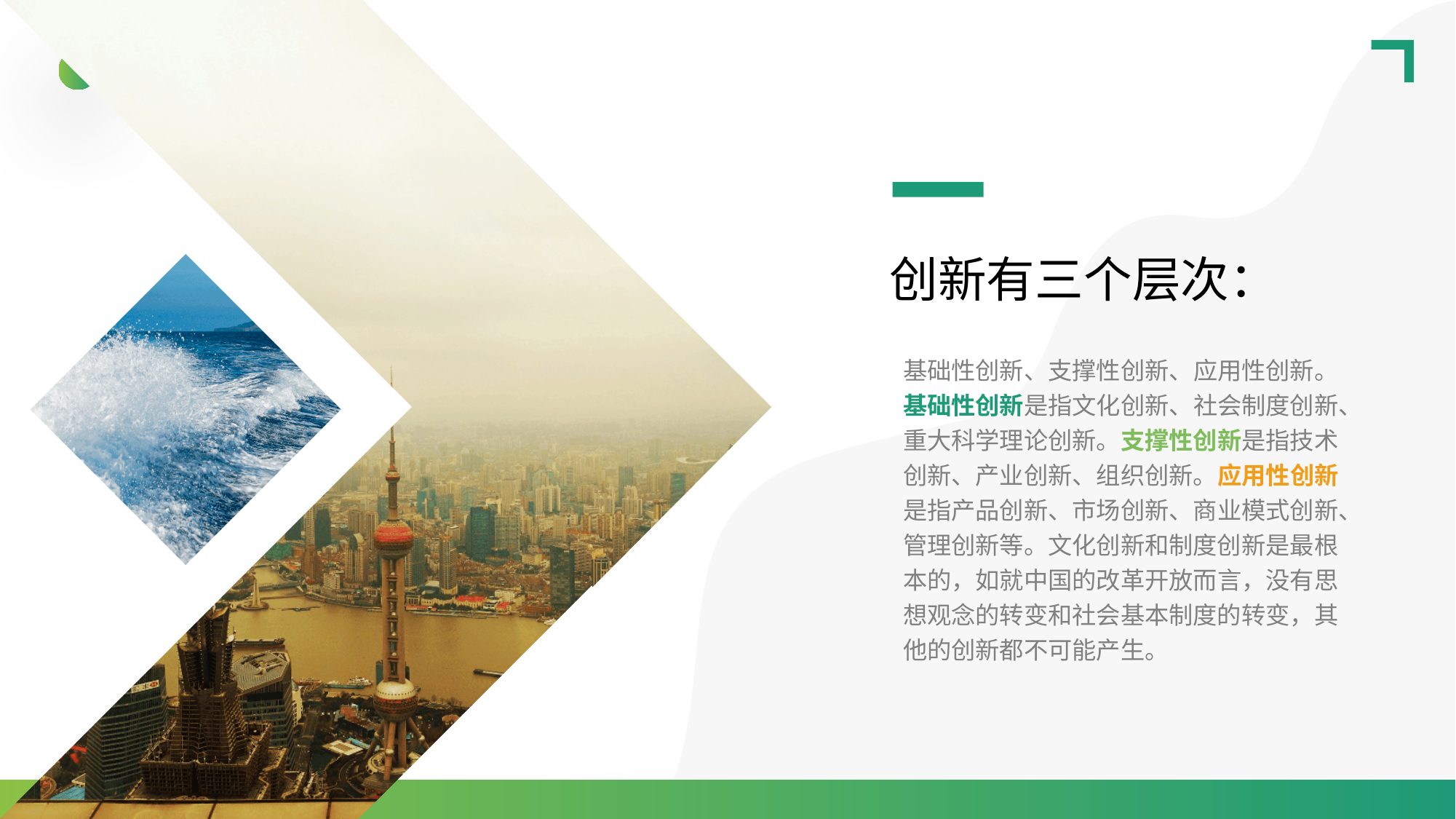

创新有三个层次：

基础性创新、支撑性创新、应用性创新。基础性创新是指文化创新、社会制度创新、重大科学理论创新。支撑性创新是指技术创新、产业创新、组织创新。应用性创新是指产品创新、市场创新、商业模式创新、管理创新等。文化创新和制度创新是最根本的，如就中国的改革开放而言，没有思想观念的转变和社会基本制度的转变，其他的创新都不可能产生。